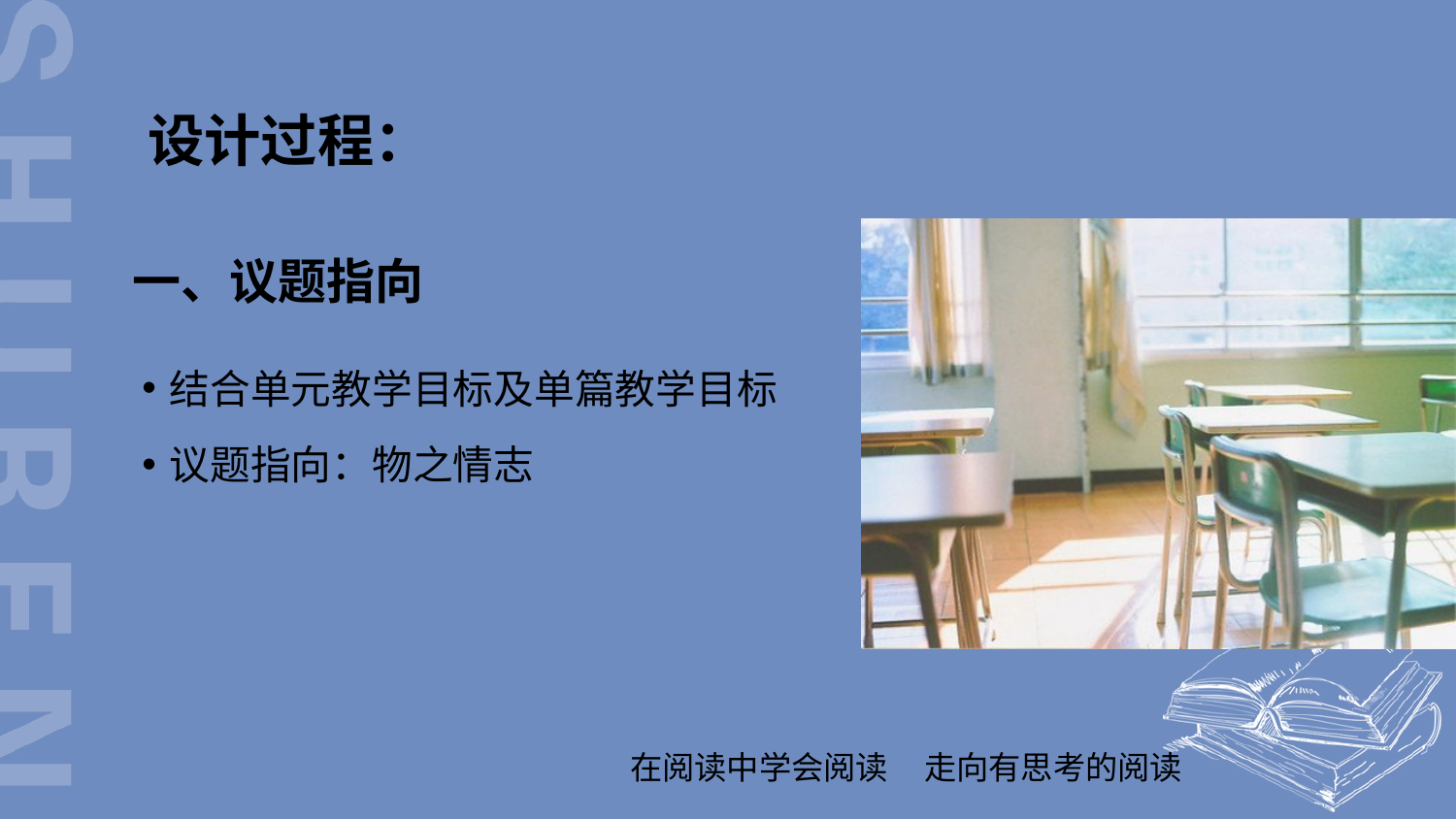

设计过程：

一、议题指向
结合单元教学目标及单篇教学目标
议题指向：物之情志